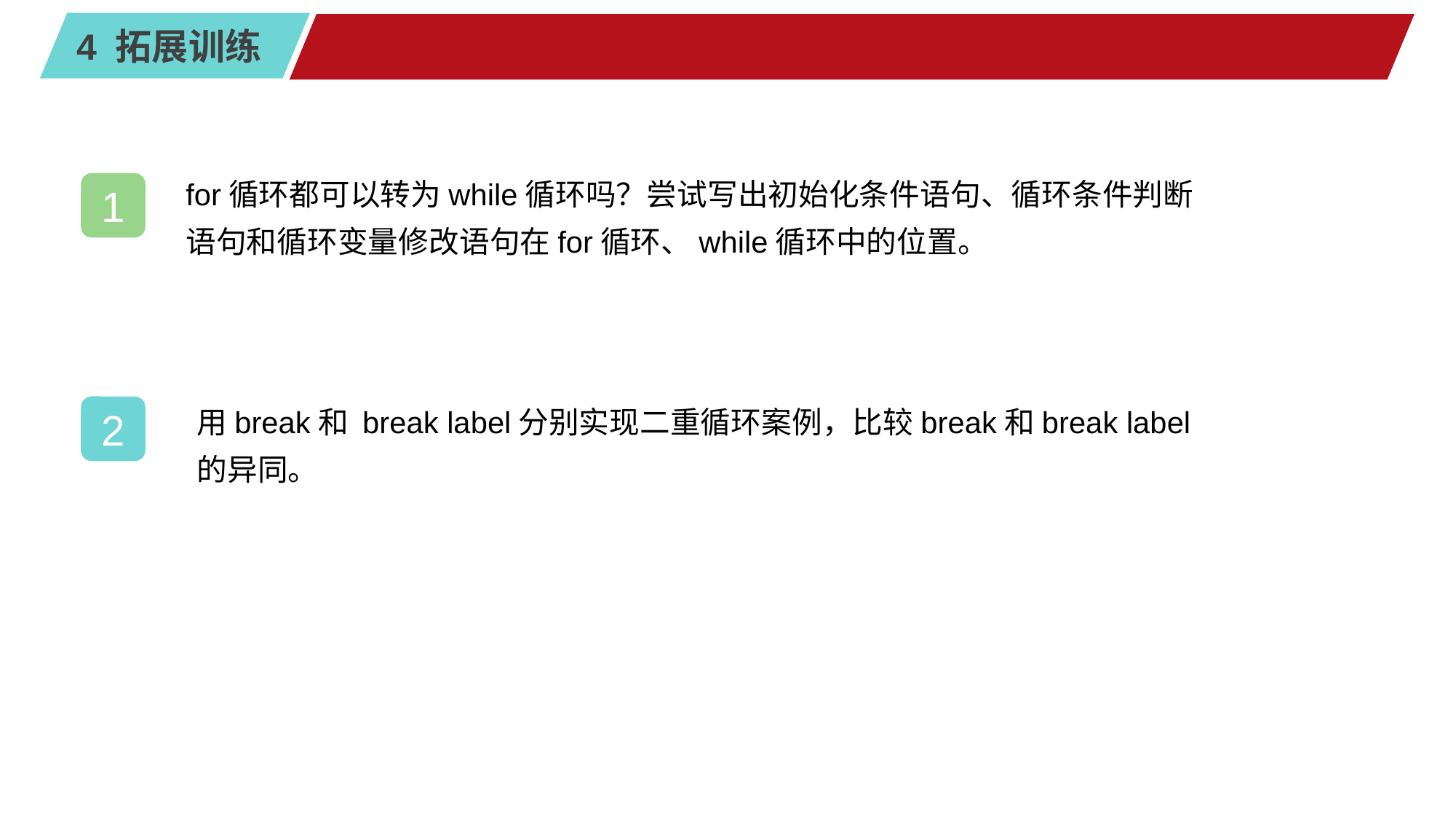

#
for循环都可以转为while循环吗？尝试写出初始化条件语句、循环条件判断语句和循环变量修改语句在for循环、while循环中的位置。
1
用break和 break label分别实现二重循环案例，比较break和break label的异同。
2